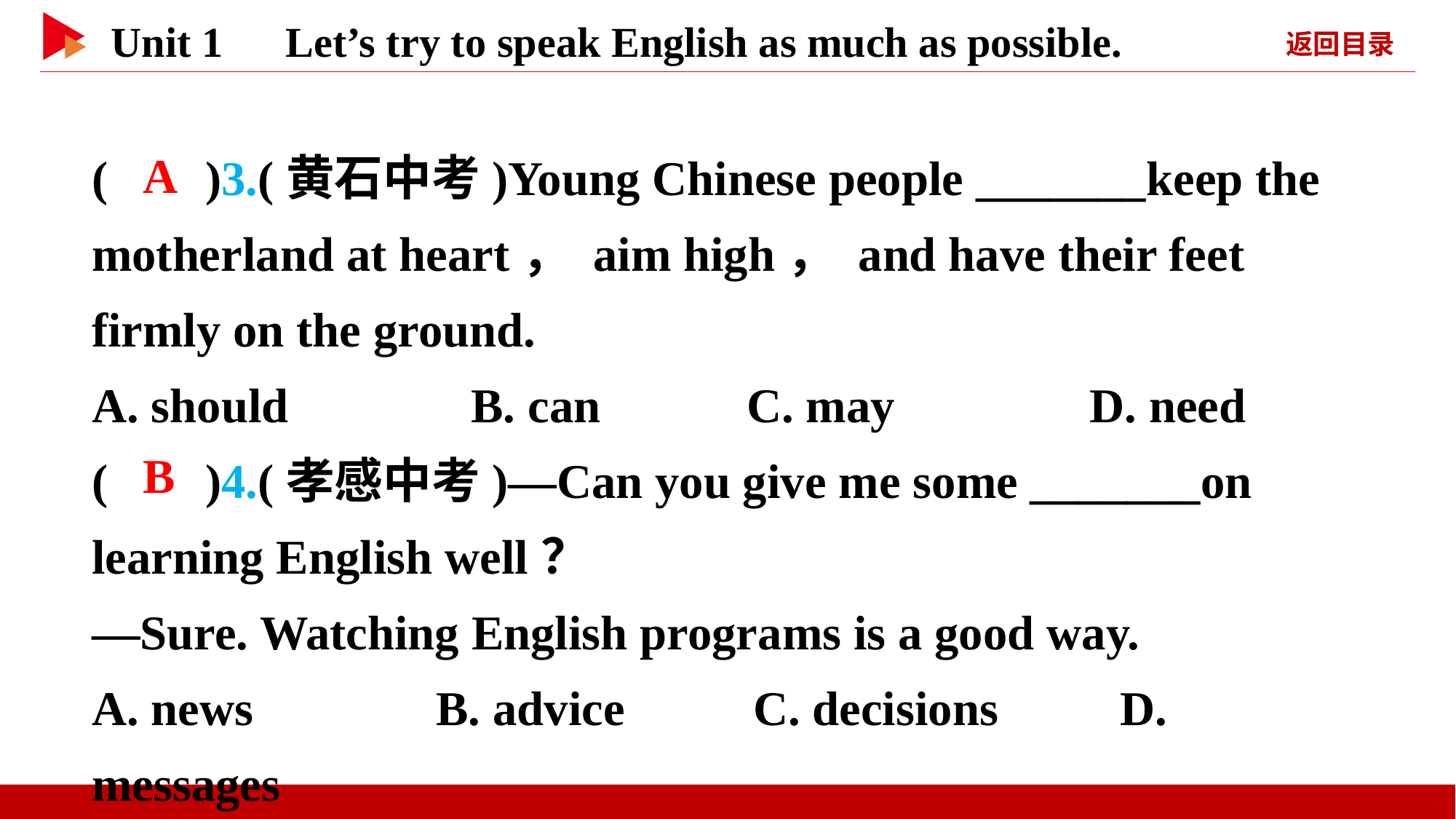

(        )3.(黄石中考)Young Chinese people _______keep the motherland at heart， aim high， and have their feet firmly on the ground.
A. should               B. can 		C. may                D. need
(        )4.(孝感中考)—Can you give me some _______on learning English well？
—Sure. Watching English programs is a good way.
A. news               B. advice　     C. decisions          D. messages
   A
   B